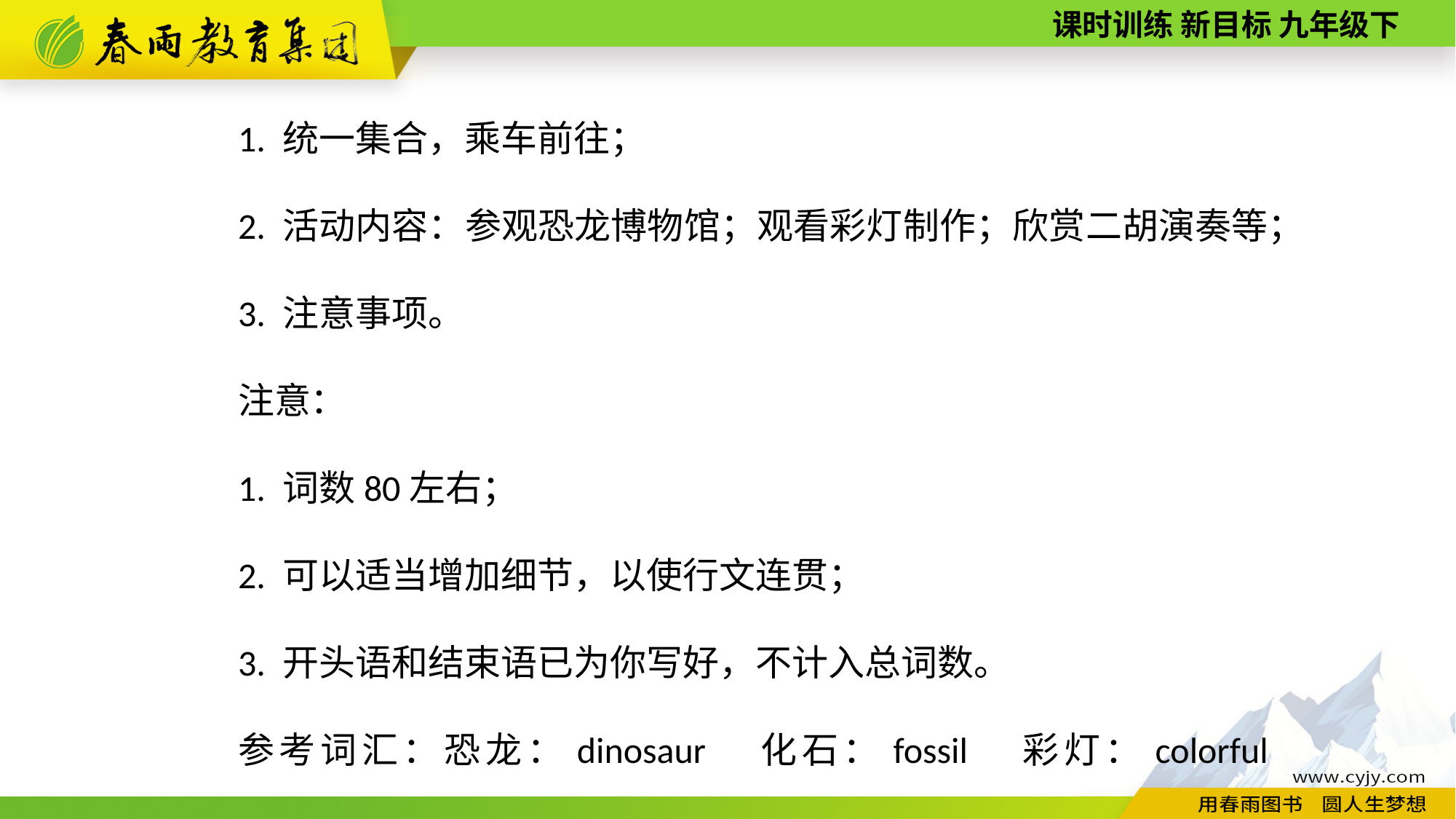

1. 统一集合，乘车前往；
2. 活动内容：参观恐龙博物馆；观看彩灯制作；欣赏二胡演奏等；
3. 注意事项。
注意：
1. 词数80左右；
2. 可以适当增加细节，以使行文连贯；
3. 开头语和结束语已为你写好，不计入总词数。
参考词汇：恐龙：dinosaur　化石：fossil　彩灯：colorful lantern